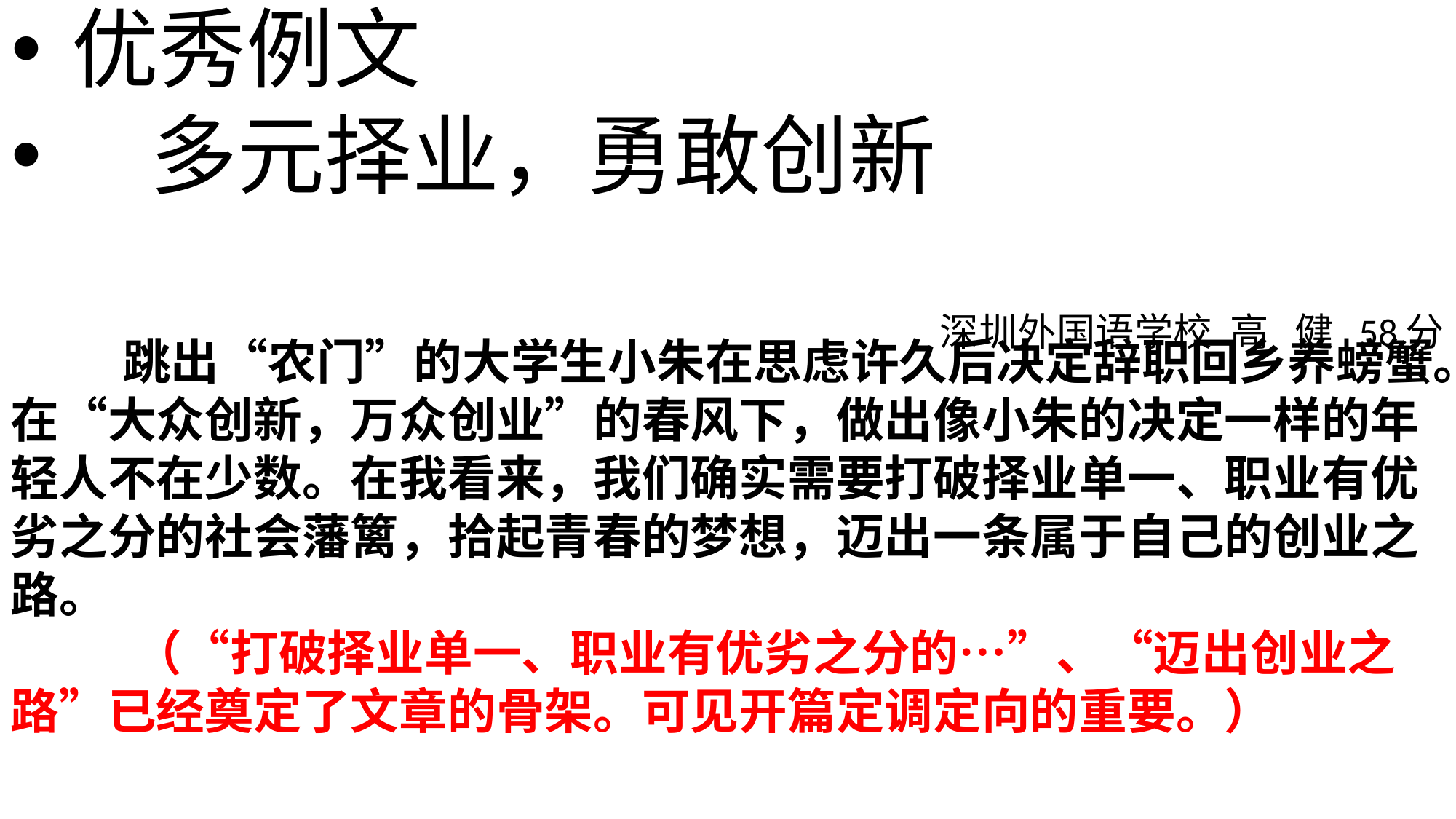

优秀例文
     多元择业，勇敢创新
深圳外国语学校  高   健  58分

#
                 跳出“农门”的大学生小朱在思虑许久后决定辞职回乡养螃蟹。在“大众创新，万众创业”的春风下，做出像小朱的决定一样的年轻人不在少数。在我看来，我们确实需要打破择业单一、职业有优劣之分的社会藩篱，拾起青春的梦想，迈出一条属于自己的创业之路。
          （“打破择业单一、职业有优劣之分的…”、“迈出创业之路”已经奠定了文章的骨架。可见开篇定调定向的重要。）